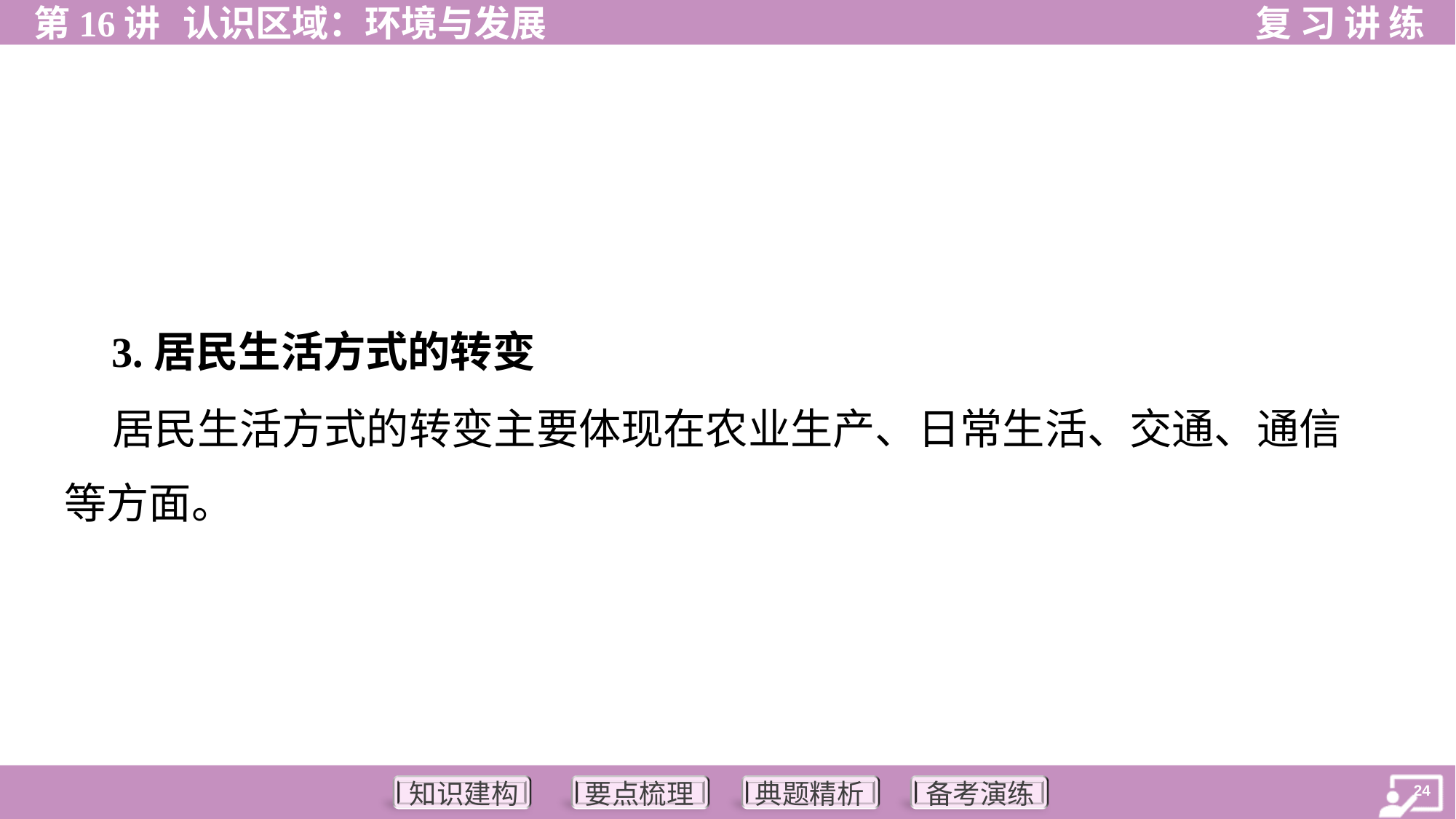

3.居民生活方式的转变
    居民生活方式的转变主要体现在农业生产、日常生活、交通、通信
等方面。